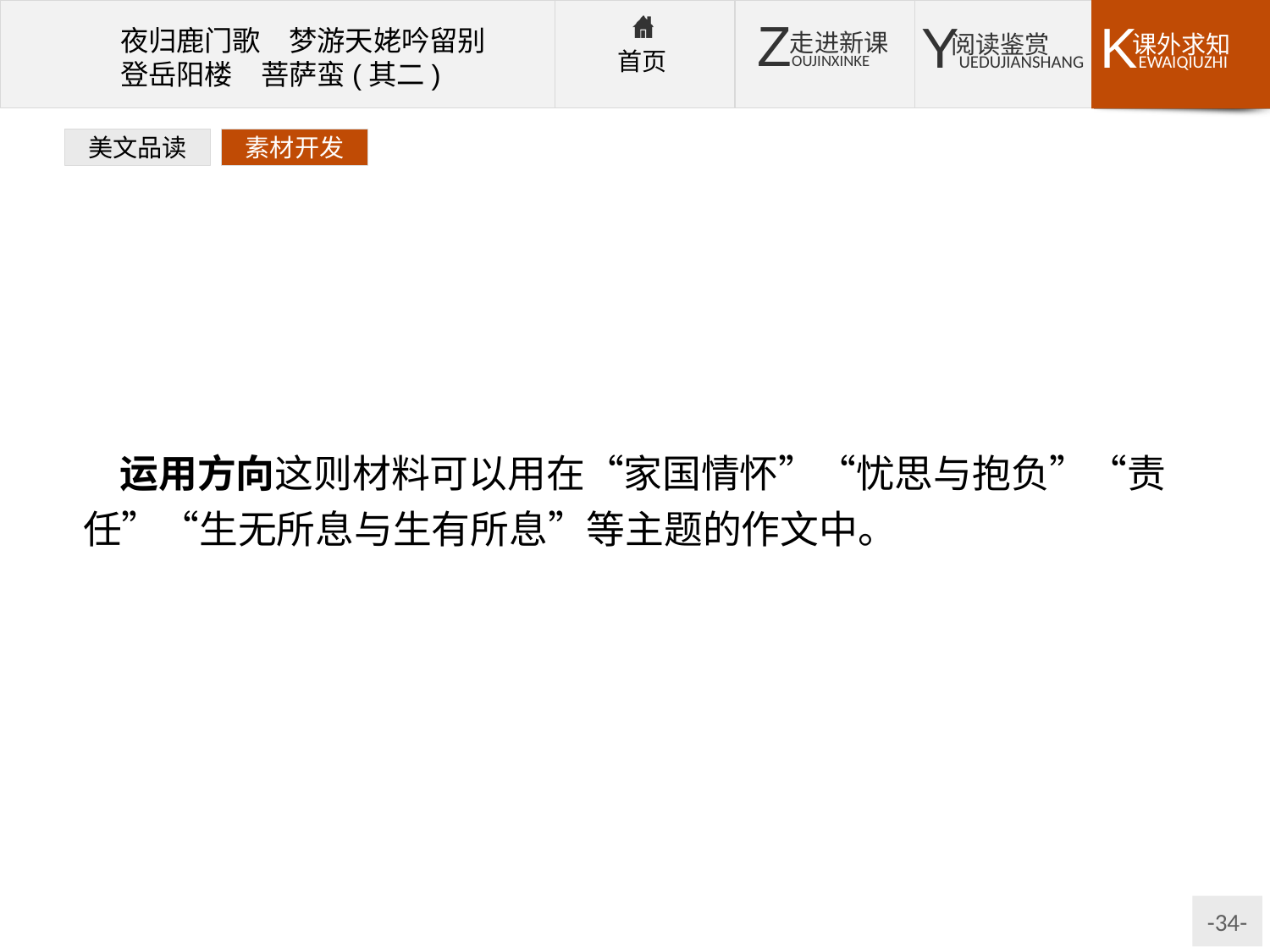

美文品读
素材开发
运用方向这则材料可以用在“家国情怀”“忧思与抱负”“责任”“生无所息与生有所息”等主题的作文中。